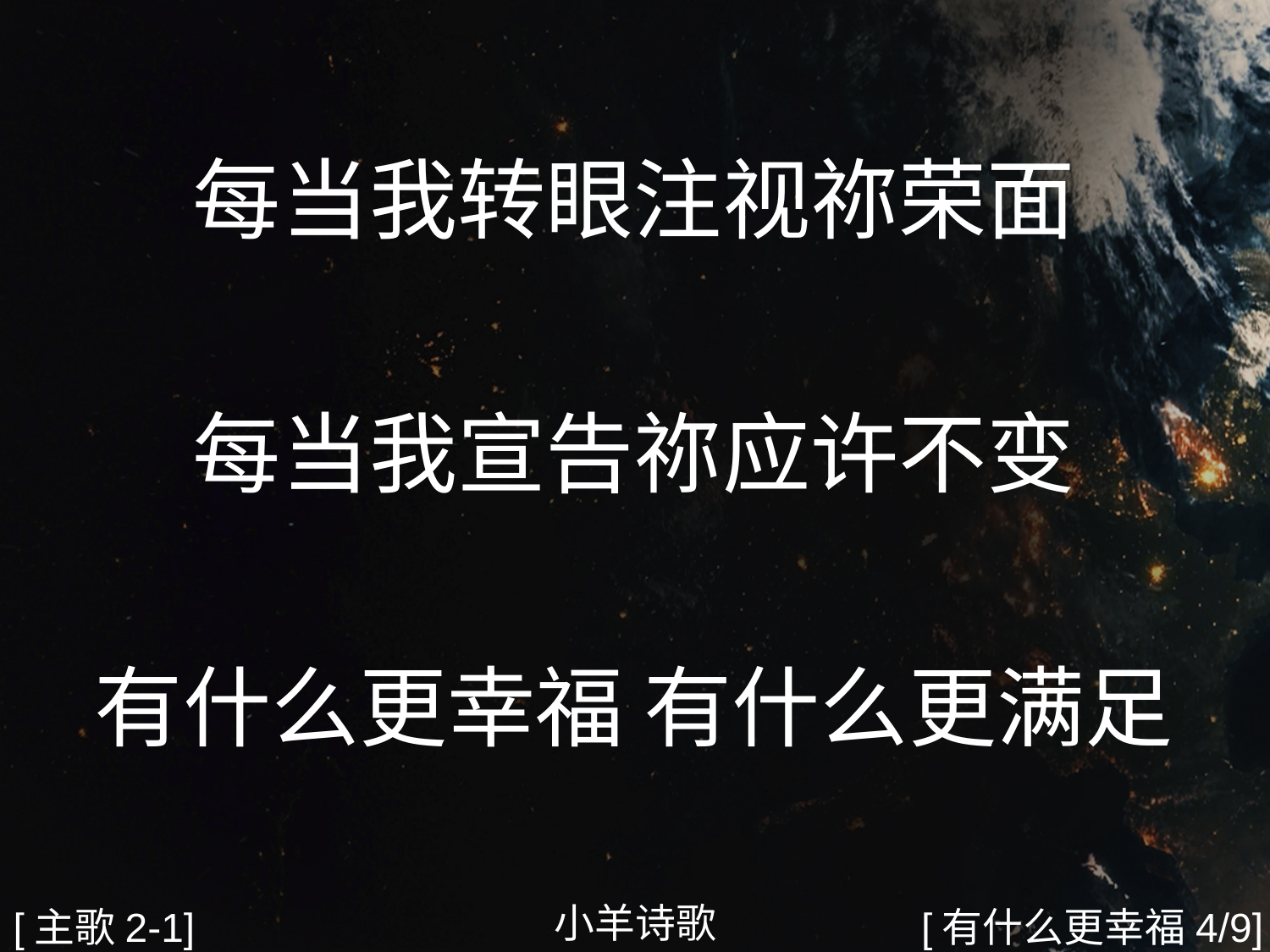

每当我转眼注视祢荣面

每当我宣告祢应许不变

有什么更幸福 有什么更满足

#

小羊诗歌
[主歌2-1]
[有什么更幸福4/9]